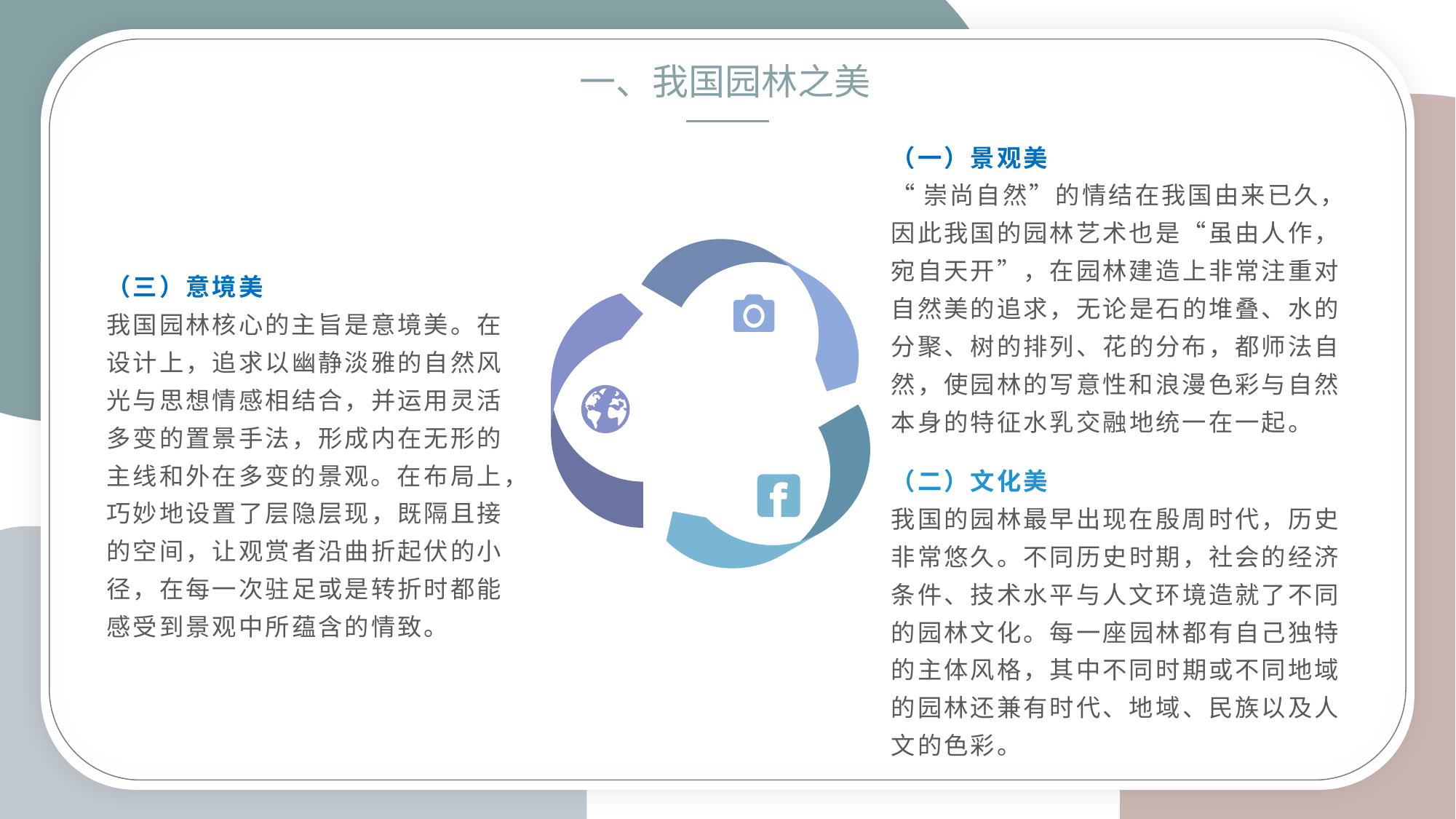

一、我国园林之美

（一）景观美
“崇尚自然”的情结在我国由来已久，因此我国的园林艺术也是“虽由人作，宛自天开”，在园林建造上非常注重对自然美的追求，无论是石的堆叠、水的分聚、树的排列、花的分布，都师法自然，使园林的写意性和浪漫色彩与自然本身的特征水乳交融地统一在一起。

（三）意境美
我国园林核心的主旨是意境美。在设计上，追求以幽静淡雅的自然风光与思想情感相结合，并运用灵活多变的置景手法，形成内在无形的主线和外在多变的景观。在布局上，巧妙地设置了层隐层现，既隔且接的空间，让观赏者沿曲折起伏的小径，在每一次驻足或是转折时都能感受到景观中所蕴含的情致。

（二）文化美
我国的园林最早出现在殷周时代，历史非常悠久。不同历史时期，社会的经济条件、技术水平与人文环境造就了不同的园林文化。每一座园林都有自己独特的主体风格，其中不同时期或不同地域的园林还兼有时代、地域、民族以及人文的色彩。